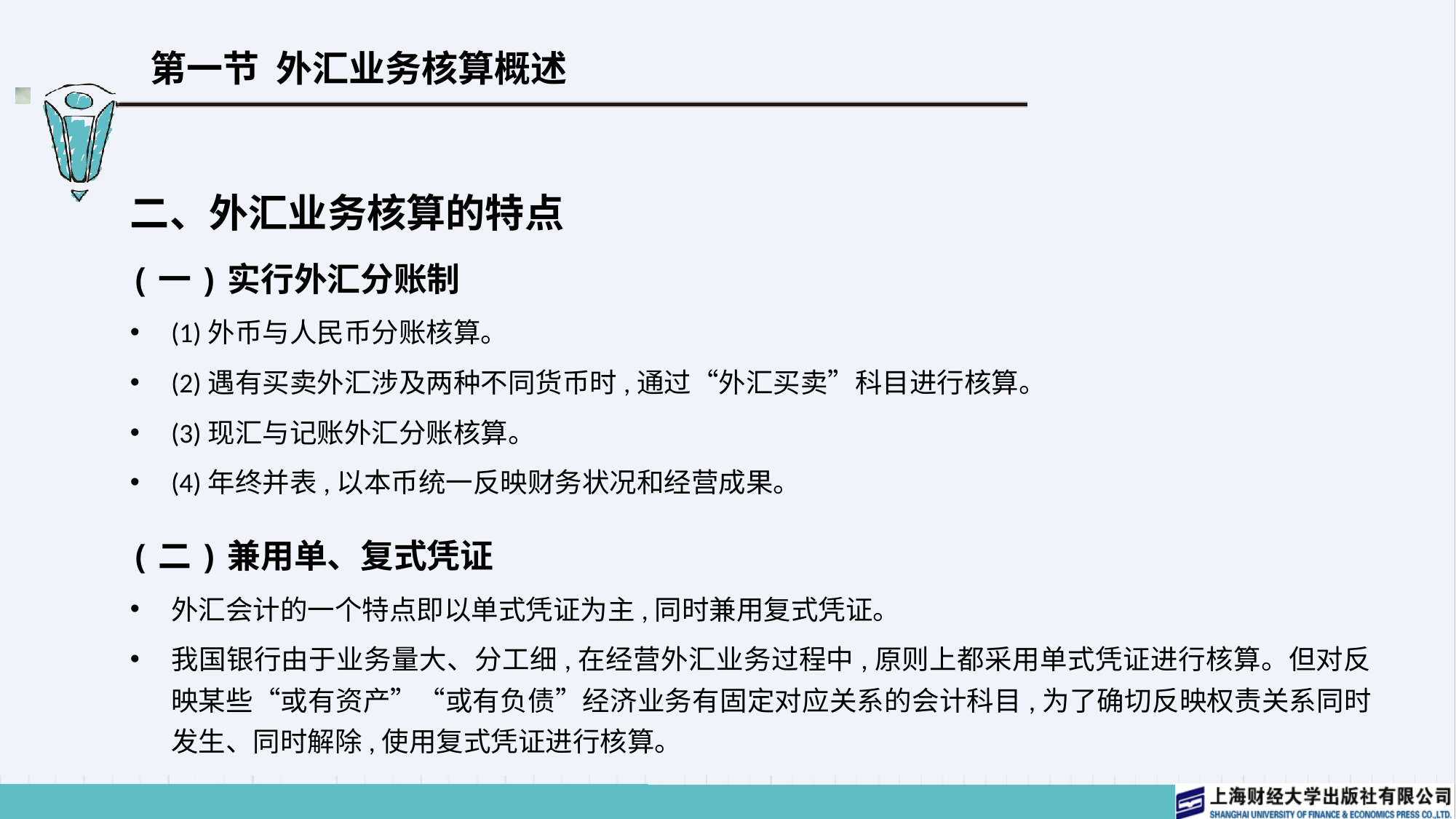

# 第一节  外汇业务核算概述
二、外汇业务核算的特点
(一)实行外汇分账制
(1)外币与人民币分账核算。
(2)遇有买卖外汇涉及两种不同货币时,通过“外汇买卖”科目进行核算。
(3)现汇与记账外汇分账核算。
(4)年终并表,以本币统一反映财务状况和经营成果。
(二)兼用单、复式凭证
外汇会计的一个特点即以单式凭证为主,同时兼用复式凭证。
我国银行由于业务量大、分工细,在经营外汇业务过程中,原则上都采用单式凭证进行核算。但对反映某些“或有资产”“或有负债”经济业务有固定对应关系的会计科目,为了确切反映权责关系同时发生、同时解除,使用复式凭证进行核算。